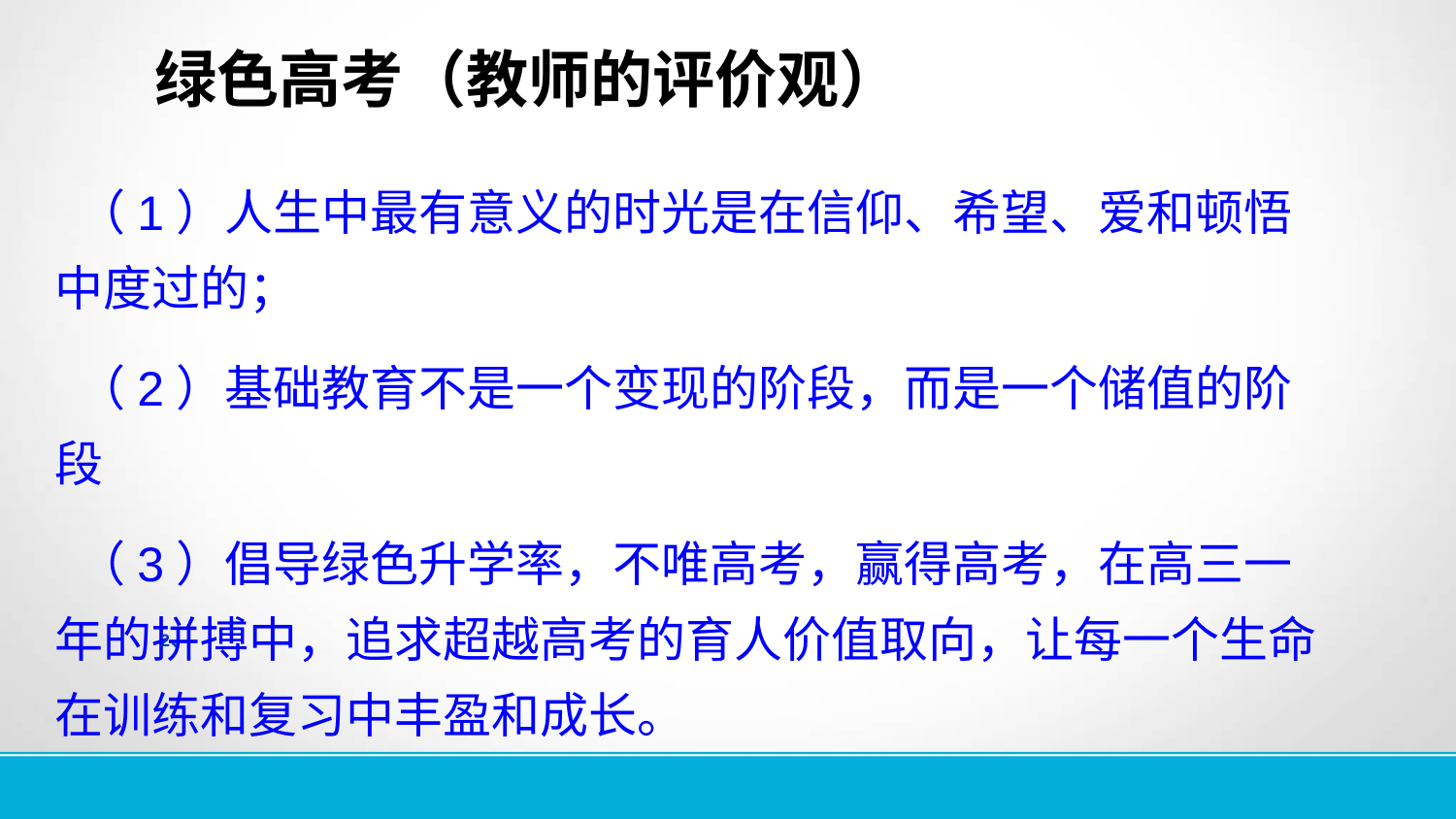

# 绿色高考（教师的评价观）
 （1）人生中最有意义的时光是在信仰、希望、爱和顿悟中度过的；
 （2）基础教育不是一个变现的阶段，而是一个储值的阶段
 （3）倡导绿色升学率，不唯高考，赢得高考，在高三一年的拼搏中，追求超越高考的育人价值取向，让每一个生命在训练和复习中丰盈和成长。

2、